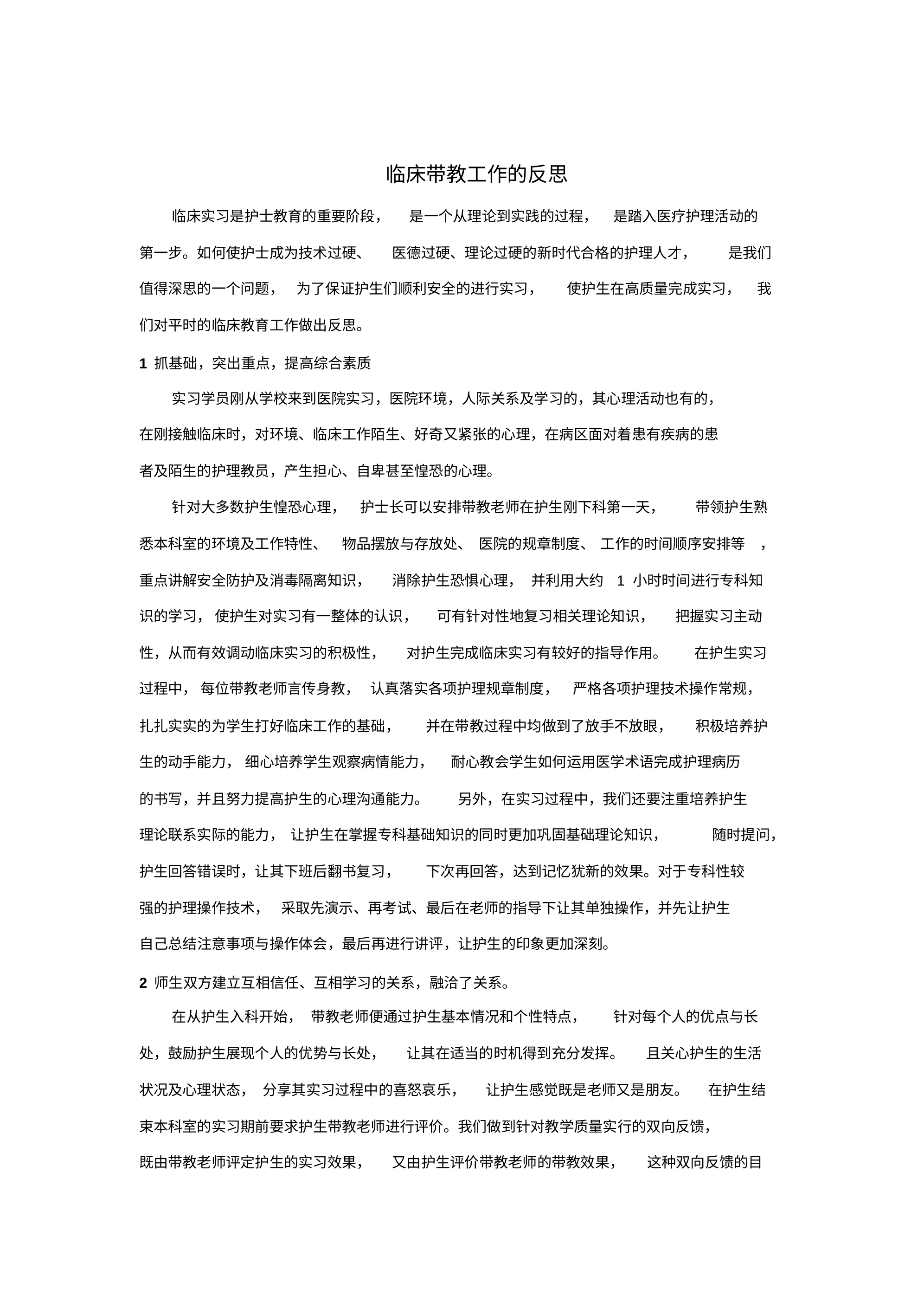

临床带教工作的反思
临床实习是护士教育的重要阶段， 是一个从理论到实践的过程， 是踏入医疗护理活动的
第一步。如何使护士成为技术过硬、 医德过硬、理论过硬的新时代合格的护理人才， 是我们
值得深思的一个问题， 为了保证护生们顺利安全的进行实习， 使护生在高质量完成实习， 我
们对平时的临床教育工作做出反思。
1 抓基础，突出重点，提高综合素质
实习学员刚从学校来到医院实习，医院环境，人际关系及学习的，其心理活动也有的，
在刚接触临床时，对环境、临床工作陌生、好奇又紧张的心理，在病区面对着患有疾病的患
者及陌生的护理教员，产生担心、自卑甚至惶恐的心理。
针对大多数护生惶恐心理， 护士长可以安排带教老师在护生刚下科第一天， 带领护生熟
悉本科室的环境及工作特性、 物品摆放与存放处、 医院的规章制度、 工作的时间顺序安排等 ，
重点讲解安全防护及消毒隔离知识， 消除护生恐惧心理， 并利用大约 1 小时时间进行专科知
识的学习， 使护生对实习有一整体的认识， 可有针对性地复习相关理论知识， 把握实习主动
性，从而有效调动临床实习的积极性， 对护生完成临床实习有较好的指导作用。 在护生实习
过程中， 每位带教老师言传身教， 认真落实各项护理规章制度， 严格各项护理技术操作常规，
扎扎实实的为学生打好临床工作的基础， 并在带教过程中均做到了放手不放眼， 积极培养护
生的动手能力， 细心培养学生观察病情能力， 耐心教会学生如何运用医学术语完成护理病历
的书写，并且努力提高护生的心理沟通能力。 另外，在实习过程中，我们还要注重培养护生
理论联系实际的能力， 让护生在掌握专科基础知识的同时更加巩固基础理论知识，
随时提问，
护生回答错误时，让其下班后翻书复习， 下次再回答，达到记忆犹新的效果。对于专科性较
强的护理操作技术， 采取先演示、再考试、最后在老师的指导下让其单独操作，并先让护生
自己总结注意事项与操作体会，最后再进行讲评，让护生的印象更加深刻。
2 师生双方建立互相信任、互相学习的关系，融洽了关系。
在从护生入科开始， 带教老师便通过护生基本情况和个性特点， 针对每个人的优点与长
处，鼓励护生展现个人的优势与长处， 让其在适当的时机得到充分发挥。 且关心护生的生活
状况及心理状态， 分享其实习过程中的喜怒哀乐， 让护生感觉既是老师又是朋友。 在护生结
束本科室的实习期前要求护生带教老师进行评价。我们做到针对教学质量实行的双向反馈，
既由带教老师评定护生的实习效果， 又由护生评价带教老师的带教效果， 这种双向反馈的目